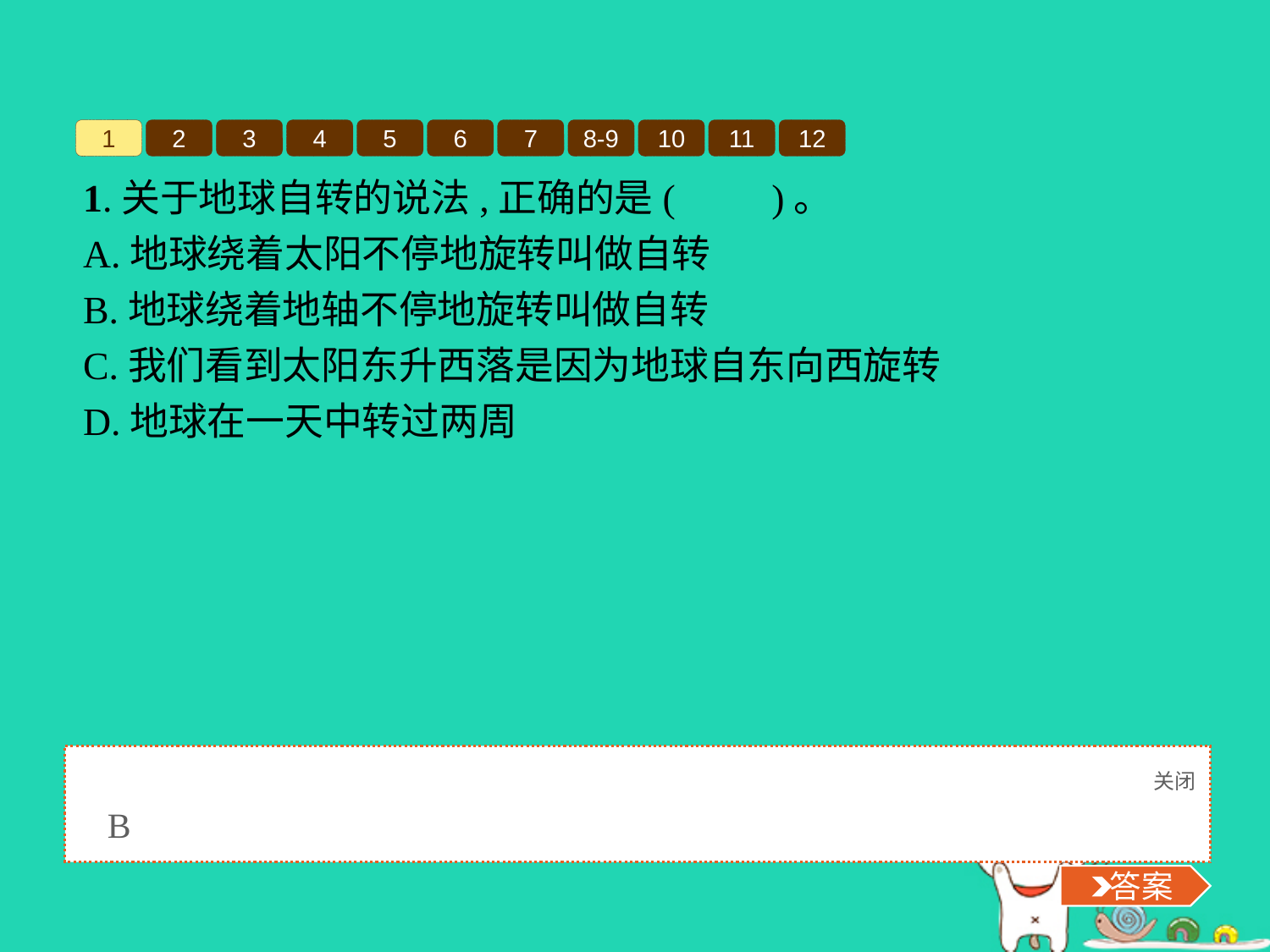

1
2
3
4
5
6
7
8-9
10
11
12
1.关于地球自转的说法,正确的是(　　)。
A.地球绕着太阳不停地旋转叫做自转
B.地球绕着地轴不停地旋转叫做自转
C.我们看到太阳东升西落是因为地球自东向西旋转
D.地球在一天中转过两周

关闭
  答案

B
  答案